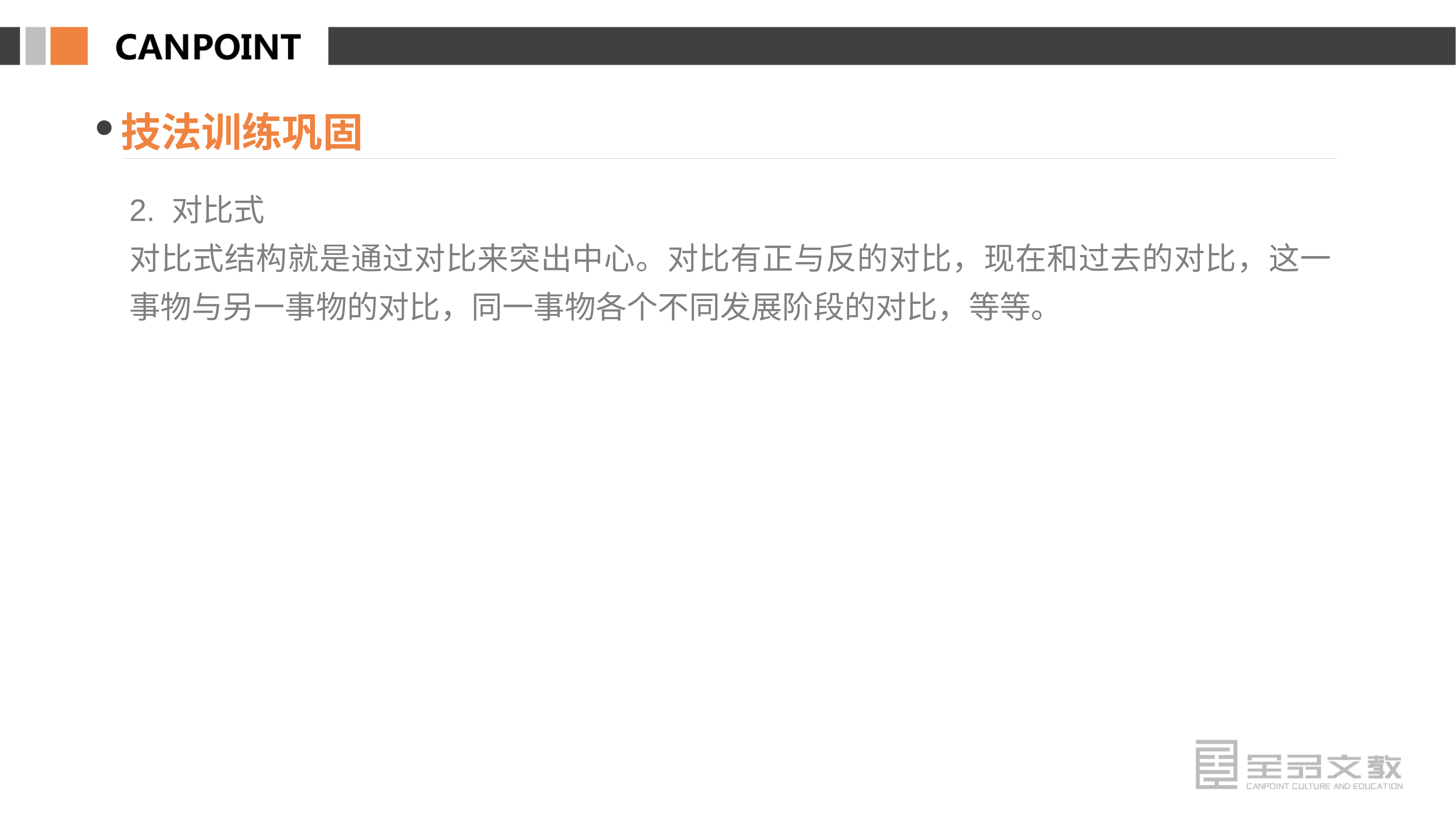

技法训练巩固

2. 对比式
对比式结构就是通过对比来突出中心。对比有正与反的对比，现在和过去的对比，这一事物与另一事物的对比，同一事物各个不同发展阶段的对比，等等。